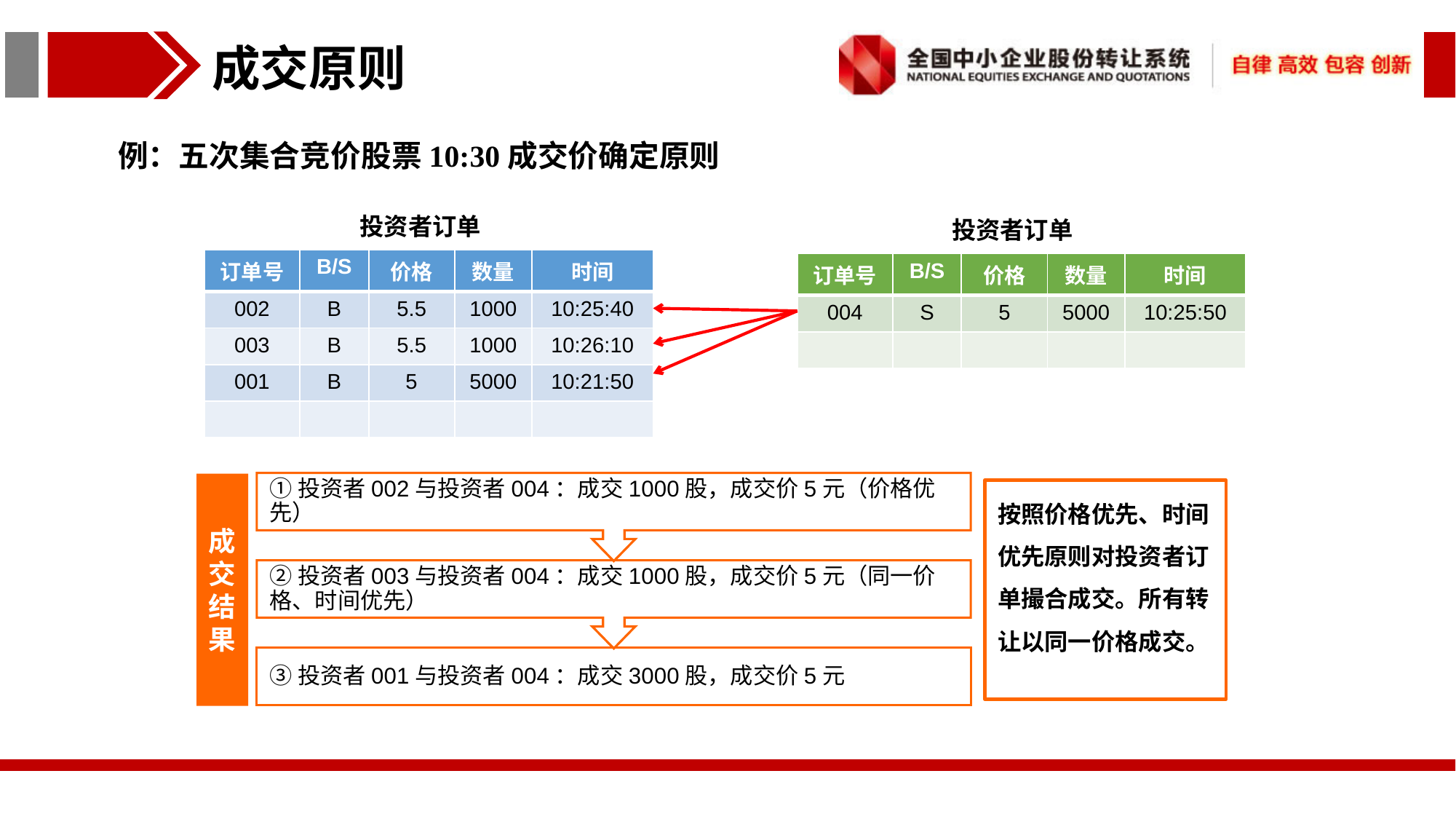

成交原则
例：五次集合竞价股票10:30成交价确定原则
投资者订单
投资者订单
| 订单号 | B/S | 价格 | 数量 | 时间 |
| --- | --- | --- | --- | --- |
| 002 | B | 5.5 | 1000 | 10:25:40 |
| 003 | B | 5.5 | 1000 | 10:26:10 |
| 001 | B | 5 | 5000 | 10:21:50 |
|  |  |  |  |  |
| 订单号 | B/S | 价格 | 数量 | 时间 |
| --- | --- | --- | --- | --- |
| 004 | S | 5 | 5000 | 10:25:50 |
|  |  |  |  |  |
①投资者002与投资者004：成交1000股，成交价5元（价格优先）
②投资者003与投资者004：成交1000股，成交价5元（同一价格、时间优先）
③投资者001与投资者004：成交3000股，成交价5元
成交结果
按照价格优先、时间优先原则对投资者订单撮合成交。所有转让以同一价格成交。
30